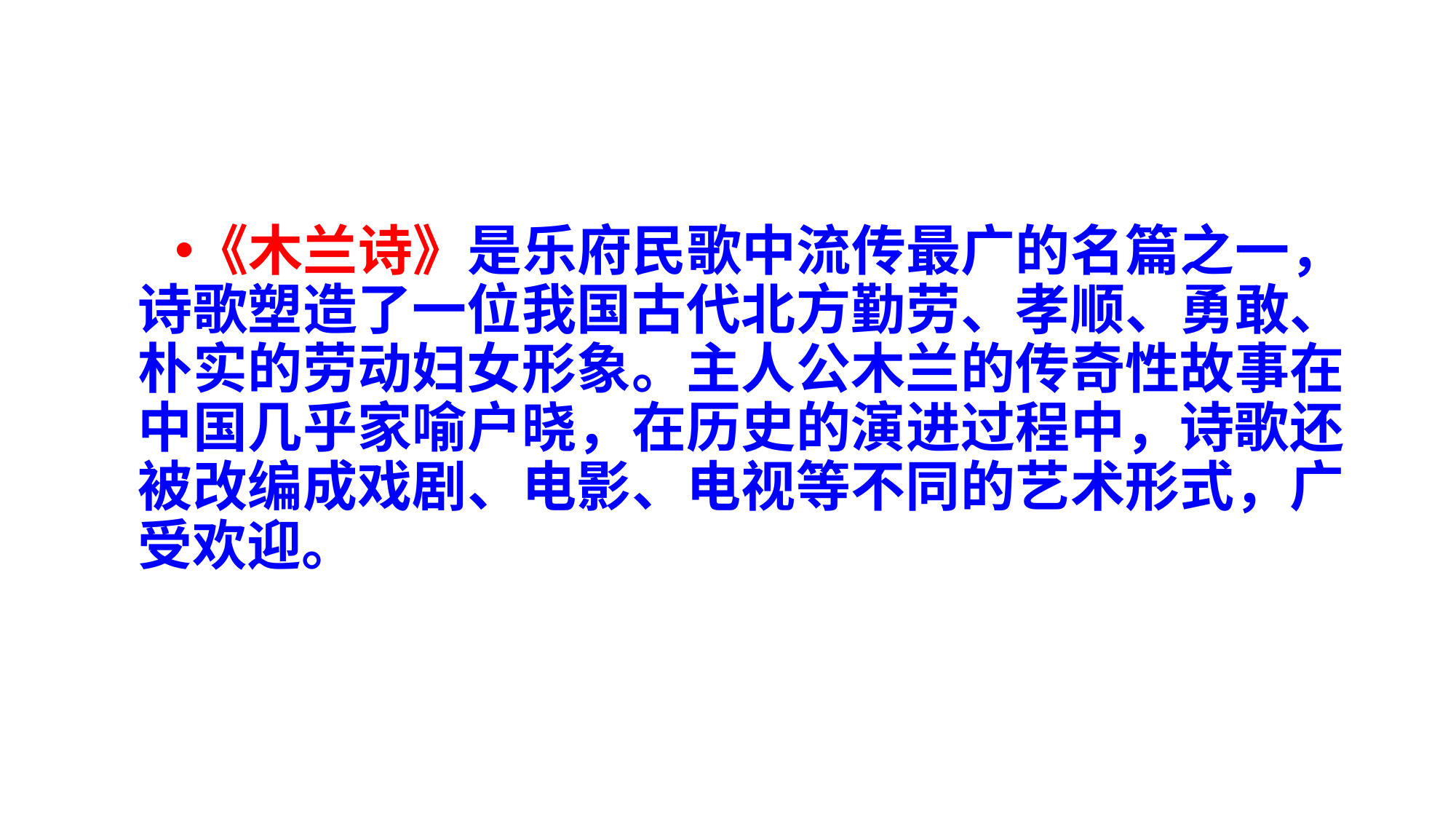

《木兰诗》是乐府民歌中流传最广的名篇之一，诗歌塑造了一位我国古代北方勤劳、孝顺、勇敢、朴实的劳动妇女形象。主人公木兰的传奇性故事在中国几乎家喻户晓，在历史的演进过程中，诗歌还被改编成戏剧、电影、电视等不同的艺术形式，广受欢迎。